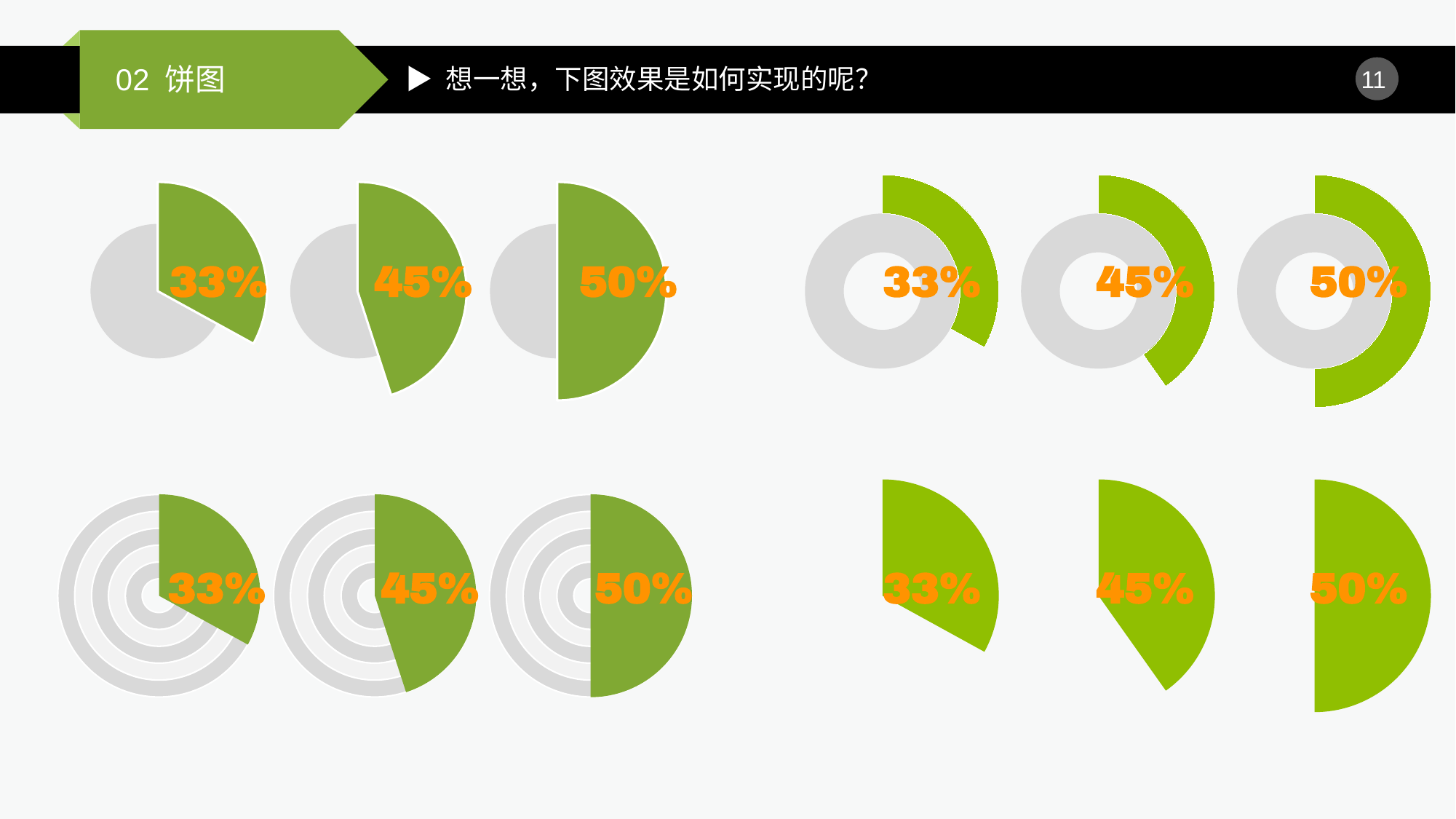

▶ 想一想，下图效果是如何实现的呢？

### Chart

| Category | 系列 2 | 系列 1 |
|---|---|---|
| 类别 1 | 1.0 | 33.0 |
| 类别 2 | 0.0 | 67.0 |
| 类别 3 | 0.0 | 0.0 |
| 类别 4 | 0.0 | 0.0 |

### Chart

| Category | 系列 2 | 系列 1 |
|---|---|---|
| 类别 1 | 1.0 | 45.0 |
| 类别 2 | 0.0 | 67.0 |
| 类别 3 | 0.0 | 0.0 |
| 类别 4 | 0.0 | 0.0 |

### Chart

| Category | 系列 2 | 系列 1 |
|---|---|---|
| 类别 1 | 1.0 | 5.0 |
| 类别 2 | 0.0 | 5.0 |
| 类别 3 | 0.0 | 0.0 |
| 类别 4 | 0.0 | 0.0 |
33%
45%
50%

### Chart

| Category | 销售额 |
|---|---|
| 第一季度 | 33.0 |
| 第二季度 | 67.0 |

### Chart

| Category | 销售额 |
|---|---|
| 第一季度 | 45.0 |
| 第二季度 | 55.0 |

### Chart

| Category | 销售额 |
|---|---|
| 第一季度 | 5.0 |
| 第二季度 | 5.0 |
33%
45%
50%

### Chart

| Category | 系列 1 | 系列 2 |
|---|---|---|
| 类别 1 | 33.0 | 1.0 |
| 类别 2 | 67.0 | 0.0 |
| 类别 3 | 0.0 | 0.0 |
| 类别 4 | 0.0 | 0.0 |

### Chart

| Category | 系列 1 | 系列 2 |
|---|---|---|
| 类别 1 | 45.0 | 1.0 |
| 类别 2 | 67.0 | 0.0 |
| 类别 3 | 0.0 | 0.0 |
| 类别 4 | 0.0 | 0.0 |

### Chart

| Category | 系列 1 | 系列 2 |
|---|---|---|
| 类别 1 | 5.0 | 1.0 |
| 类别 2 | 5.0 | 0.0 |
| 类别 3 | 0.0 | 0.0 |
| 类别 4 | 0.0 | 0.0 |
33%
45%
50%

### Chart

| Category | 销售额 |
|---|---|
| 第一季度 | 33.0 |
| 第二季度 | 67.0 |

### Chart

| Category | 销售额 | 列1 | 列2 | 列3 | 列4 |
|---|---|---|---|---|---|
| 第一季度 | 8.2 | 8.2 | 8.2 | 8.2 | 8.2 |

### Chart

| Category | 销售额 |
|---|---|
| 第一季度 | 45.0 |
| 第二季度 | 55.0 |

### Chart

| Category | 销售额 | 列1 | 列2 | 列3 | 列4 |
|---|---|---|---|---|---|
| 第一季度 | 8.2 | 8.2 | 8.2 | 8.2 | 8.2 |

### Chart

| Category | 销售额 |
|---|---|
| 第一季度 | 5.0 |
| 第二季度 | 5.0 |

### Chart

| Category | 销售额 | 列1 | 列2 | 列3 | 列4 |
|---|---|---|---|---|---|
| 第一季度 | 8.2 | 8.2 | 8.2 | 8.2 | 8.2 |
33%
45%
50%